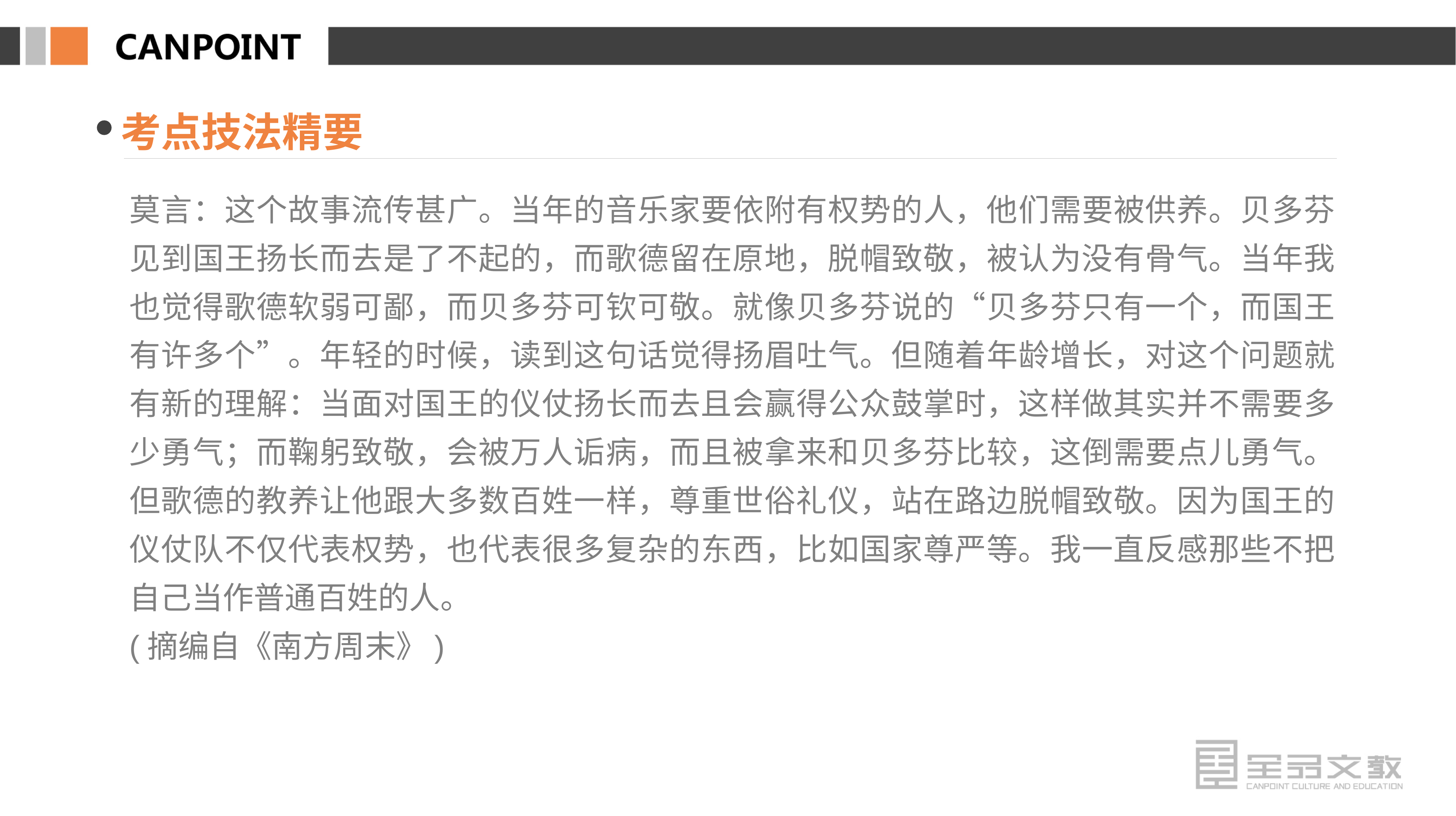

考点技法精要

莫言：这个故事流传甚广。当年的音乐家要依附有权势的人，他们需要被供养。贝多芬见到国王扬长而去是了不起的，而歌德留在原地，脱帽致敬，被认为没有骨气。当年我也觉得歌德软弱可鄙，而贝多芬可钦可敬。就像贝多芬说的“贝多芬只有一个，而国王有许多个”。年轻的时候，读到这句话觉得扬眉吐气。但随着年龄增长，对这个问题就有新的理解：当面对国王的仪仗扬长而去且会赢得公众鼓掌时，这样做其实并不需要多少勇气；而鞠躬致敬，会被万人诟病，而且被拿来和贝多芬比较，这倒需要点儿勇气。但歌德的教养让他跟大多数百姓一样，尊重世俗礼仪，站在路边脱帽致敬。因为国王的仪仗队不仅代表权势，也代表很多复杂的东西，比如国家尊严等。我一直反感那些不把自己当作普通百姓的人。
(摘编自《南方周末》)